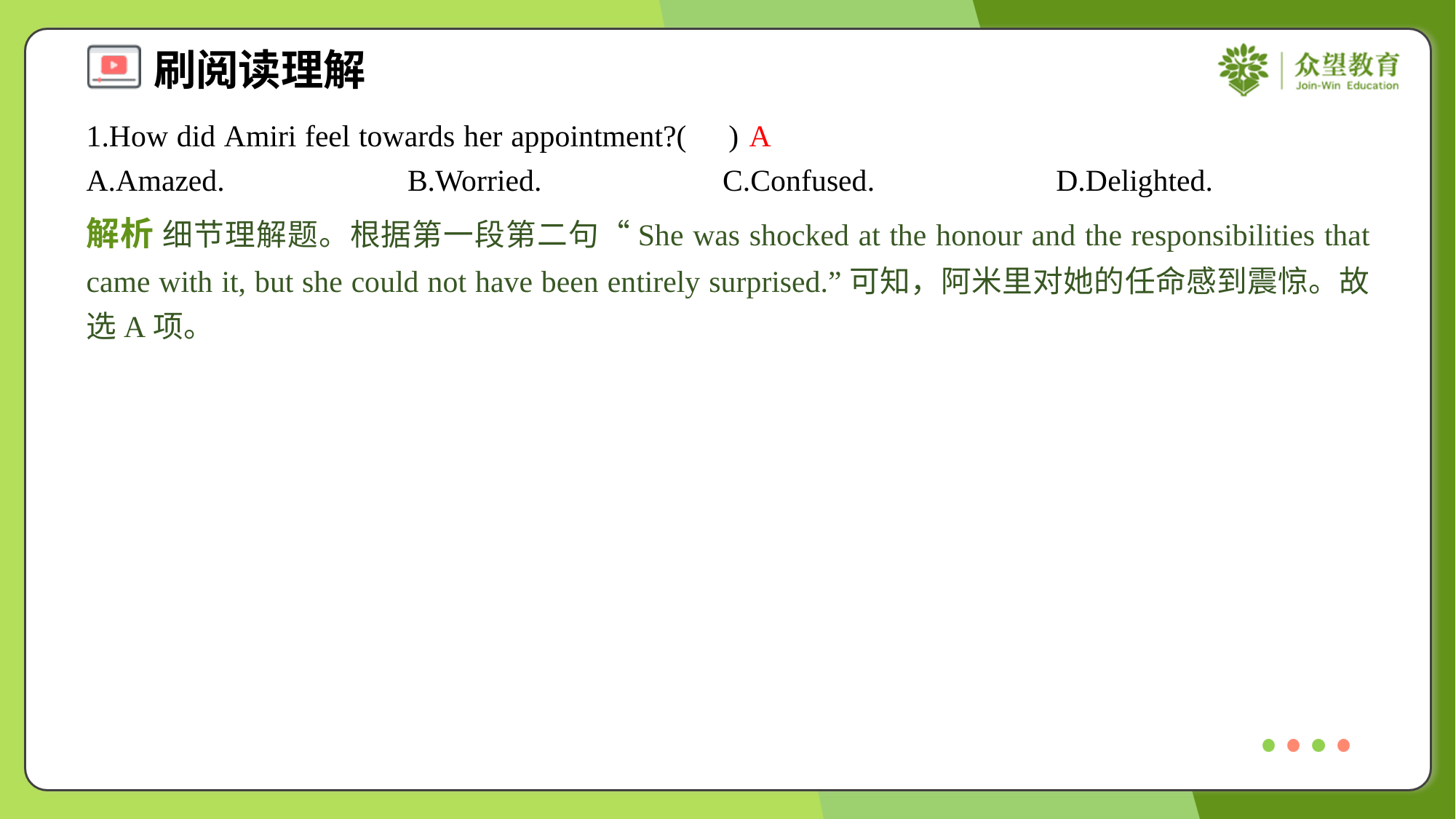

1.How did Amiri feel towards her appointment?(     )
A
A.Amazed.	B.Worried.	C.Confused.	D.Delighted.
解析 细节理解题。根据第一段第二句“She was shocked at the honour and the responsibilities that came with it, but she could not have been entirely surprised.”可知，阿米里对她的任命感到震惊。故选A项。